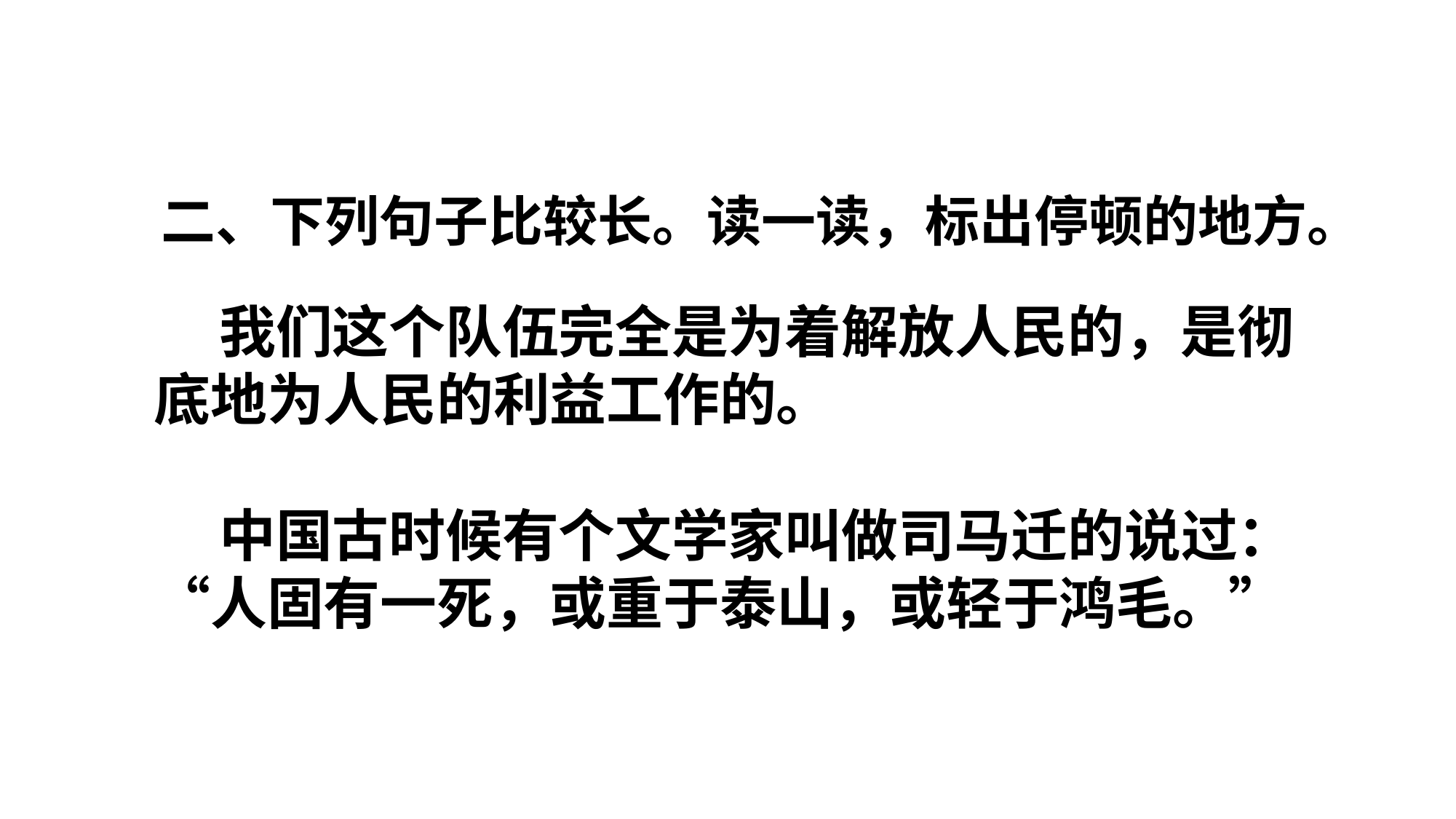

二、下列句子比较长。读一读，标出停顿的地方。
    我们这个队伍完全是为着解放人民的，是彻底地为人民的利益工作的。

    中国古时候有个文学家叫做司马迁的说过：“人固有一死，或重于泰山，或轻于鸿毛。”